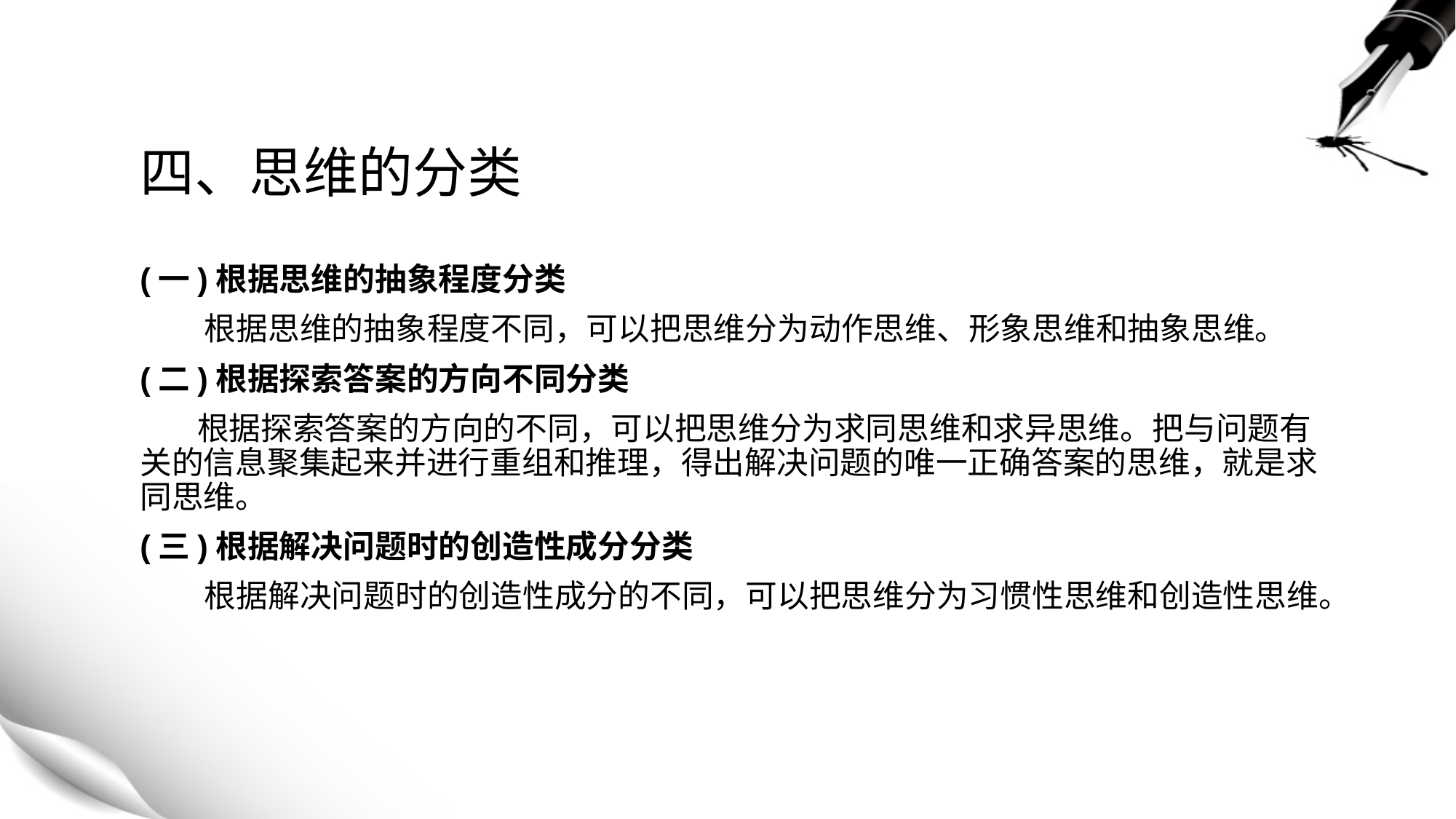

# 四、思维的分类
(一)根据思维的抽象程度分类
        根据思维的抽象程度不同，可以把思维分为动作思维、形象思维和抽象思维。
(二)根据探索答案的方向不同分类
       根据探索答案的方向的不同，可以把思维分为求同思维和求异思维。把与问题有关的信息聚集起来并进行重组和推理，得出解决问题的唯一正确答案的思维，就是求同思维。
(三)根据解决问题时的创造性成分分类
        根据解决问题时的创造性成分的不同，可以把思维分为习惯性思维和创造性思维。